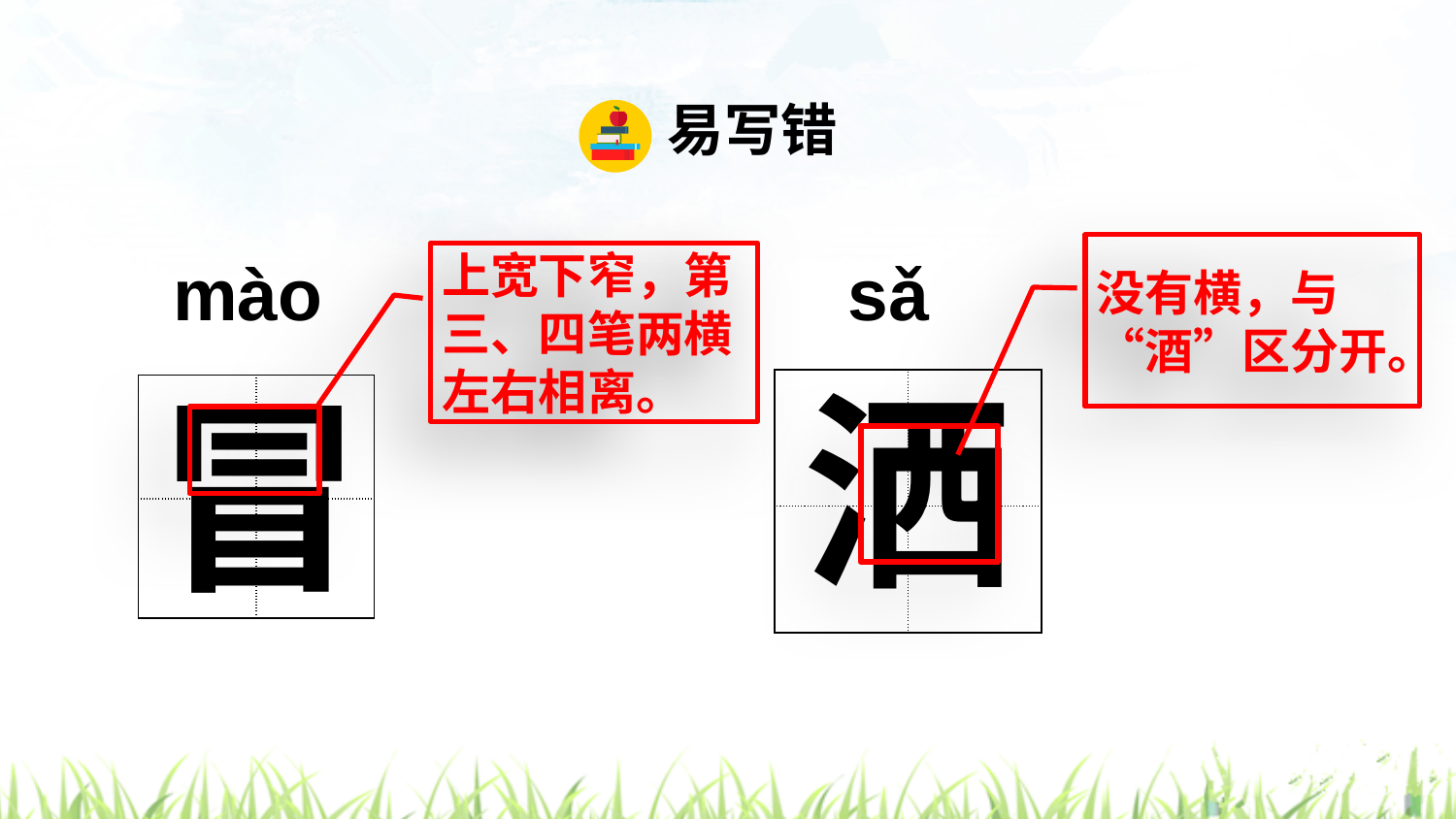

易写错

没有横，与“酒”区分开。
mào
上宽下窄，第三、四笔两横左右相离。
sǎ
洒
冒
|  |  |
| --- | --- |
|  |  |
|  |  |
| --- | --- |
|  |  |